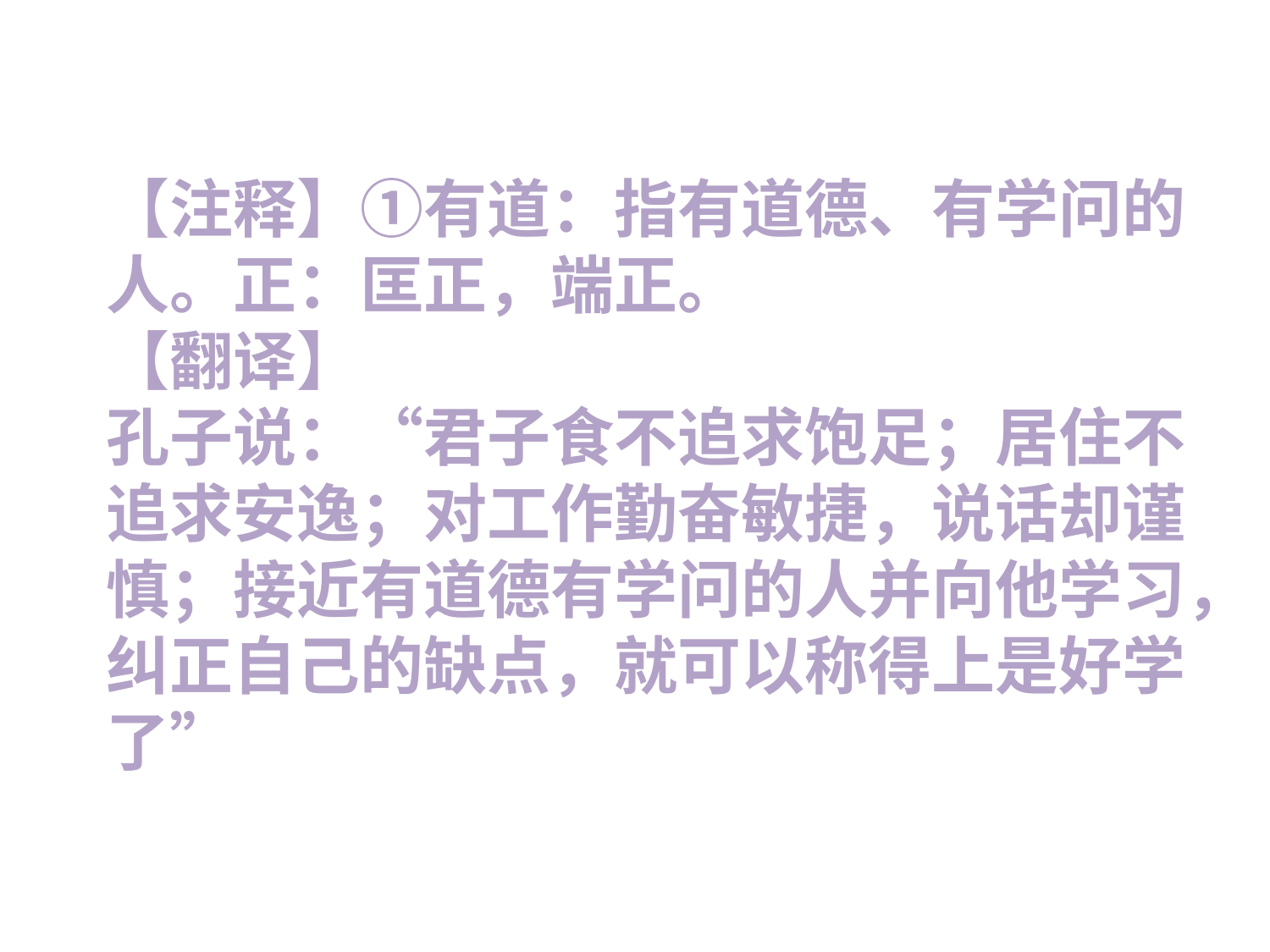

【注释】①有道：指有道德、有学问的人。正：匡正，端正。【翻译】孔子说：“君子食不追求饱足；居住不追求安逸；对工作勤奋敏捷，说话却谨慎；接近有道德有学问的人并向他学习，纠正自己的缺点，就可以称得上是好学了”